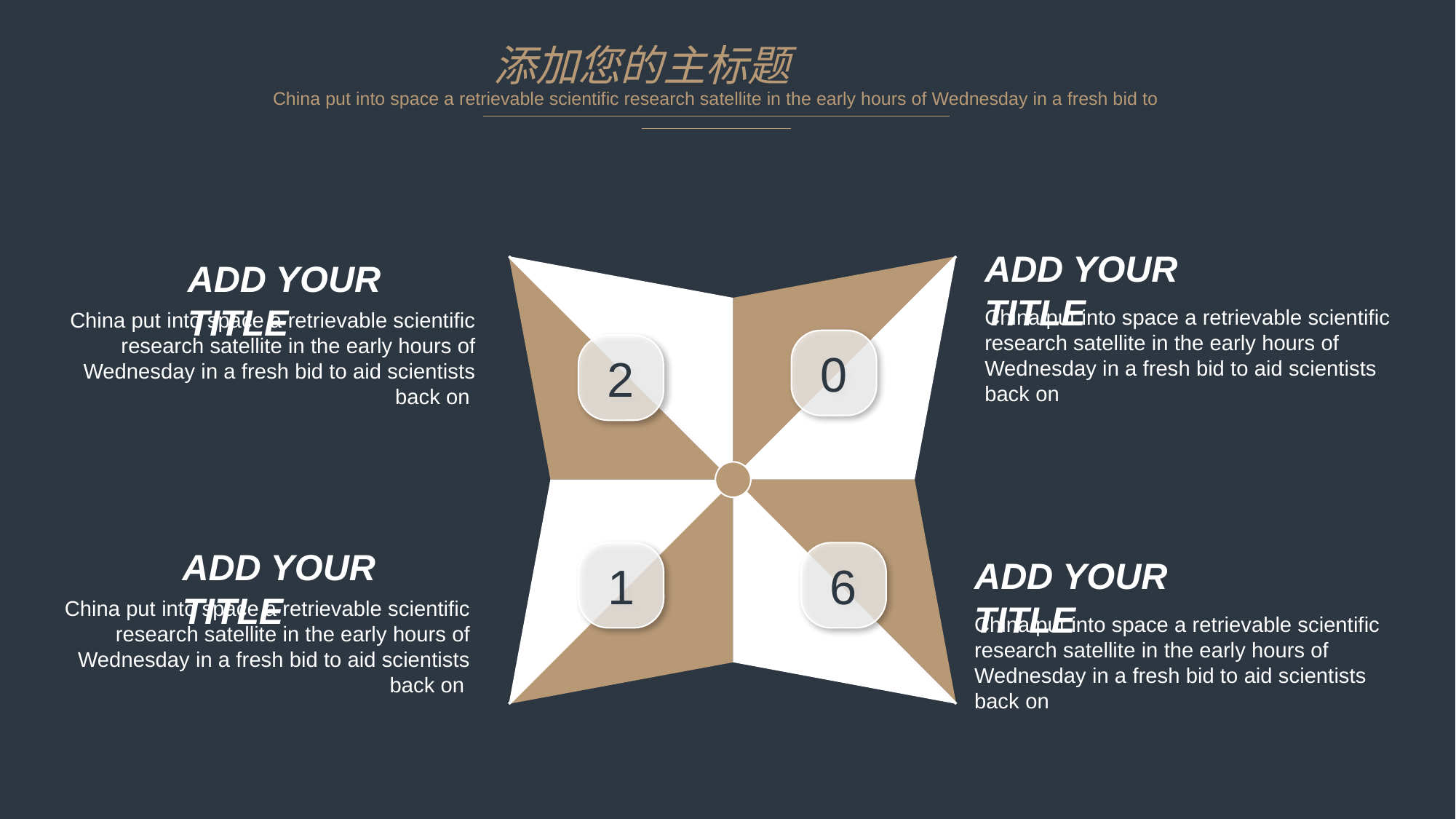

添加您的主标题
China put into space a retrievable scientific research satellite in the early hours of Wednesday in a fresh bid to
ADD YOUR TITLE
ADD YOUR TITLE

China put into space a retrievable scientific research satellite in the early hours of Wednesday in a fresh bid to aid scientists back on
China put into space a retrievable scientific research satellite in the early hours of Wednesday in a fresh bid to aid scientists back on
0
2
ADD YOUR TITLE
6
1
ADD YOUR TITLE
China put into space a retrievable scientific research satellite in the early hours of Wednesday in a fresh bid to aid scientists back on
China put into space a retrievable scientific research satellite in the early hours of Wednesday in a fresh bid to aid scientists back on